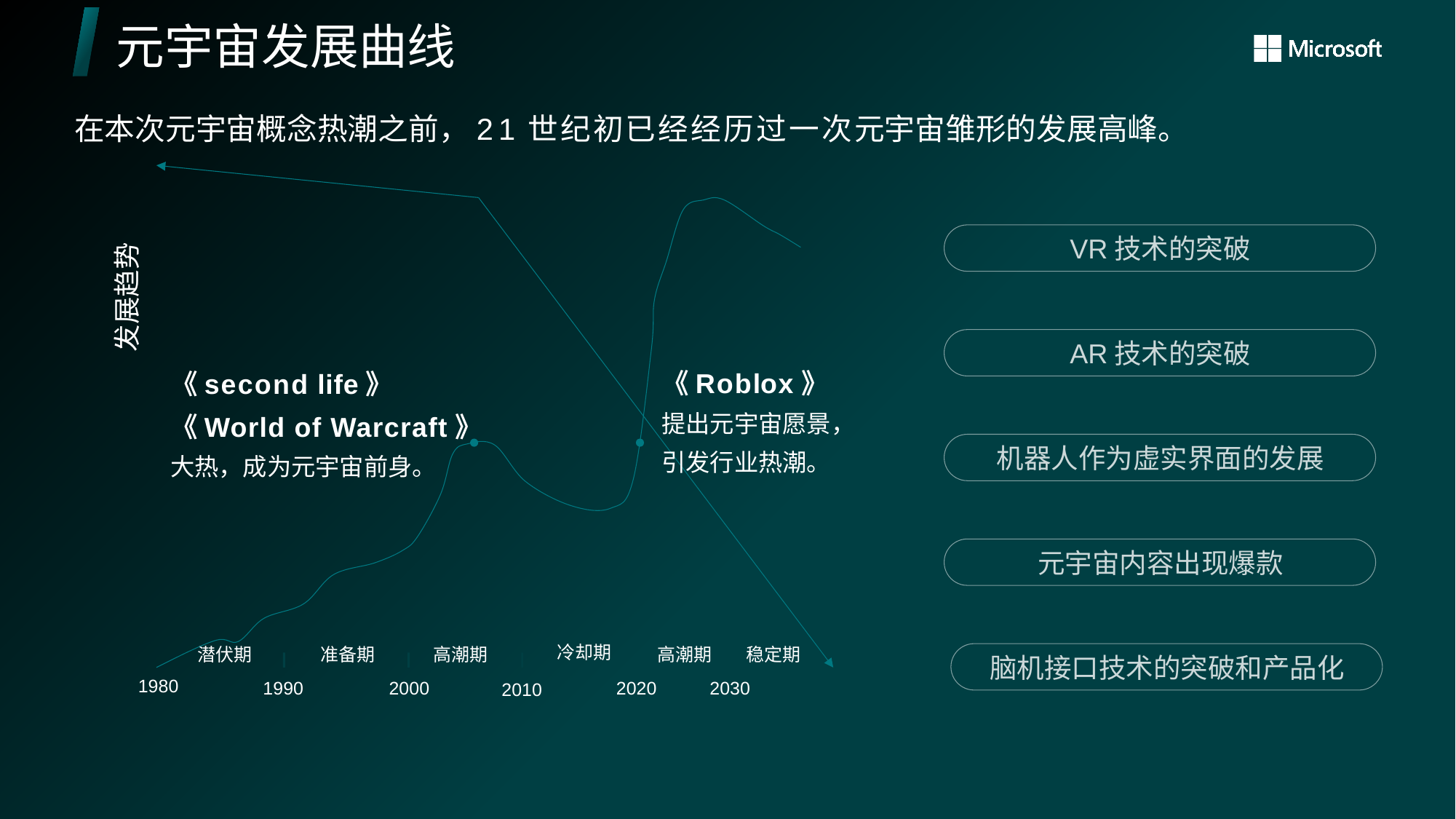

# 元宇宙发展曲线
在本次元宇宙概念热潮之前，21世纪初已经经历过一次元宇宙雏形的发展高峰。
发展趋势

VR技术的突破
AR技术的突破
《second life》
《World of Warcraft》
大热，成为元宇宙前身。
《Roblox》
提出元宇宙愿景，
引发行业热潮。
机器人作为虚实界面的发展

元宇宙内容出现爆款
冷却期
潜伏期
准备期
高潮期
高潮期
稳定期
脑机接口技术的突破和产品化

1980
1990
2000
2020
2030
2010